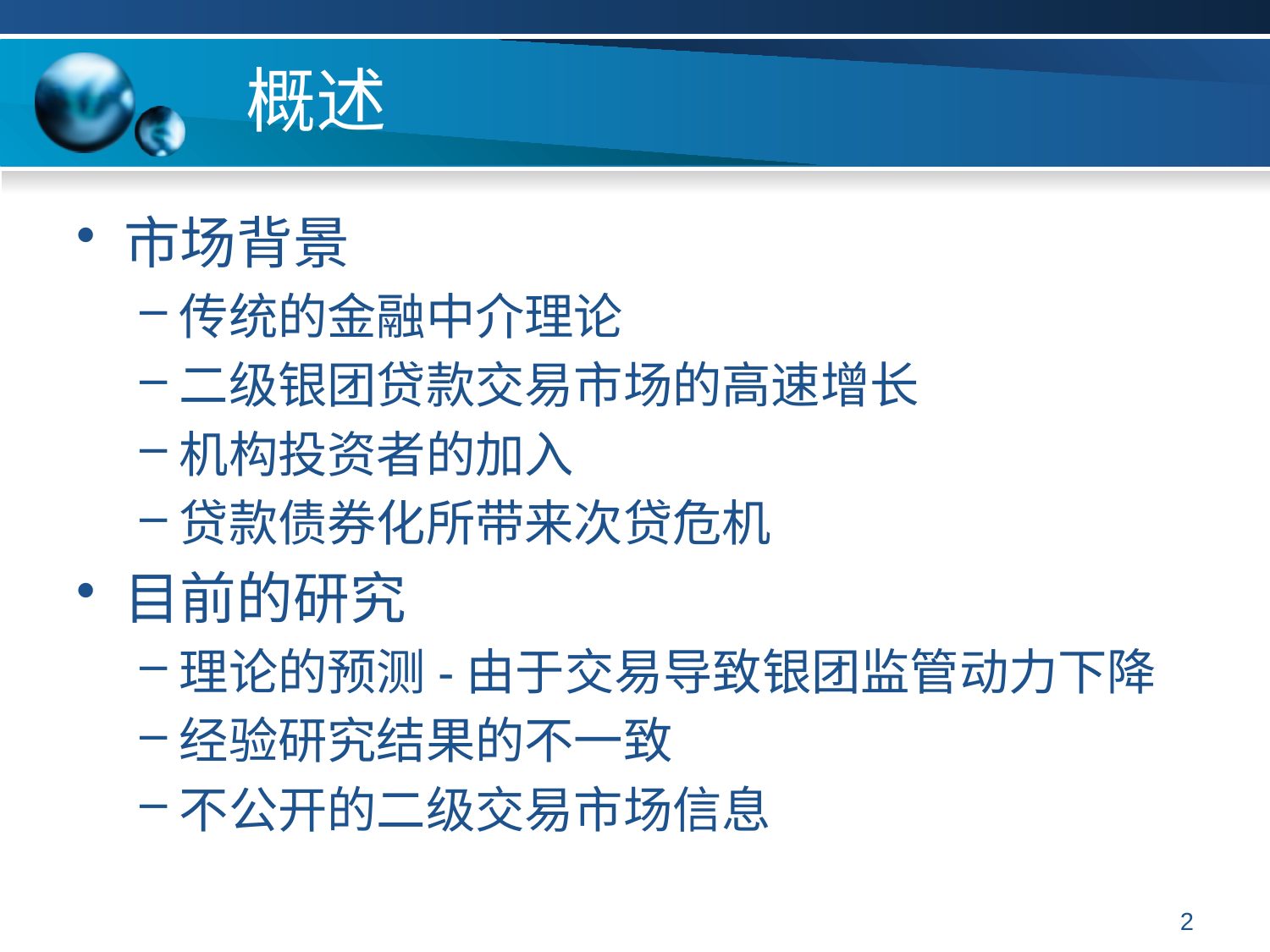

# 概述
市场背景
传统的金融中介理论
二级银团贷款交易市场的高速增长
机构投资者的加入
贷款债券化所带来次贷危机
目前的研究
理论的预测-由于交易导致银团监管动力下降
经验研究结果的不一致
不公开的二级交易市场信息

2